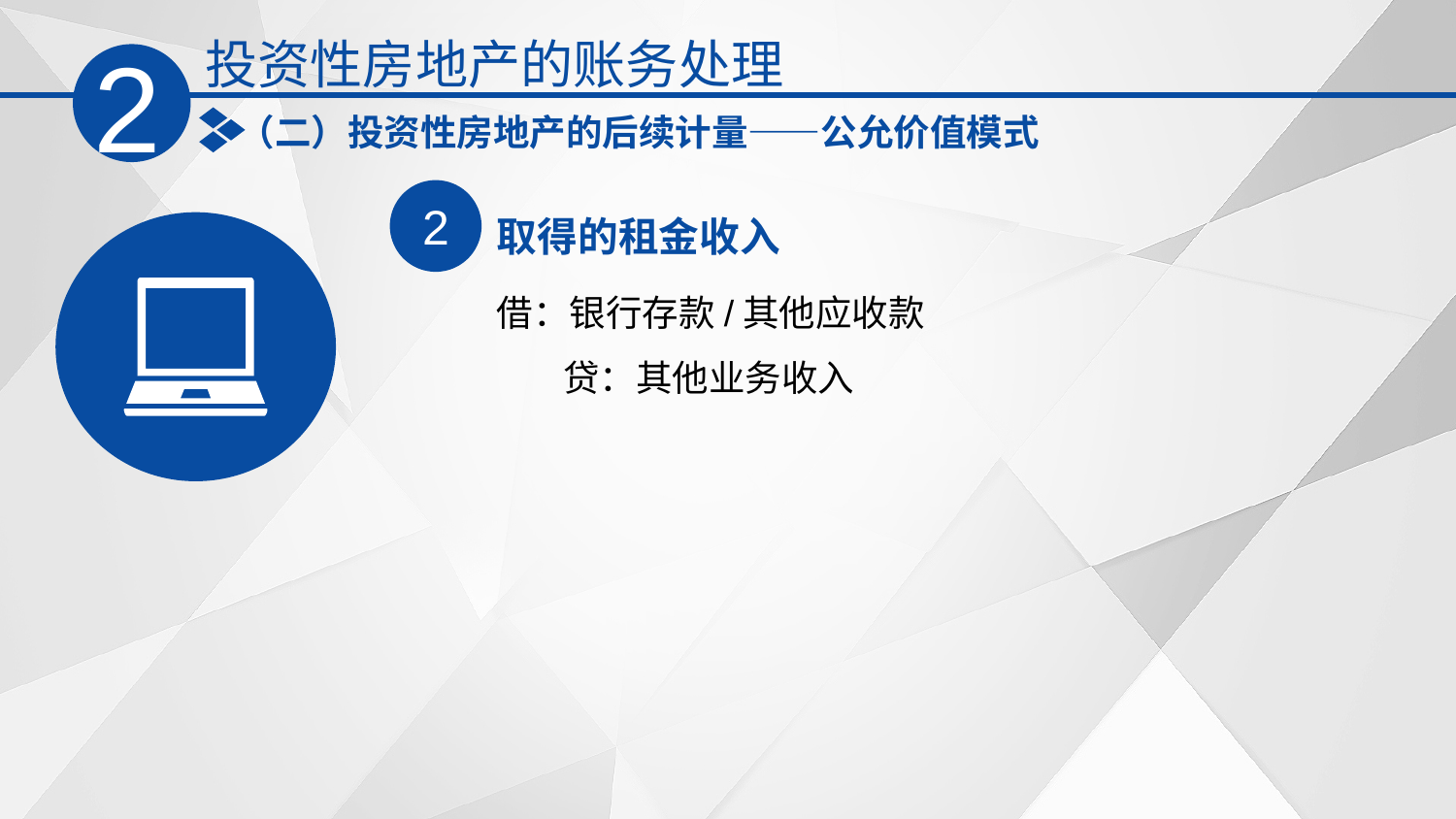

投资性房地产的账务处理
2

（二）投资性房地产的后续计量——公允价值模式

2
取得的租金收入

借：银行存款/其他应收款
       贷：其他业务收入